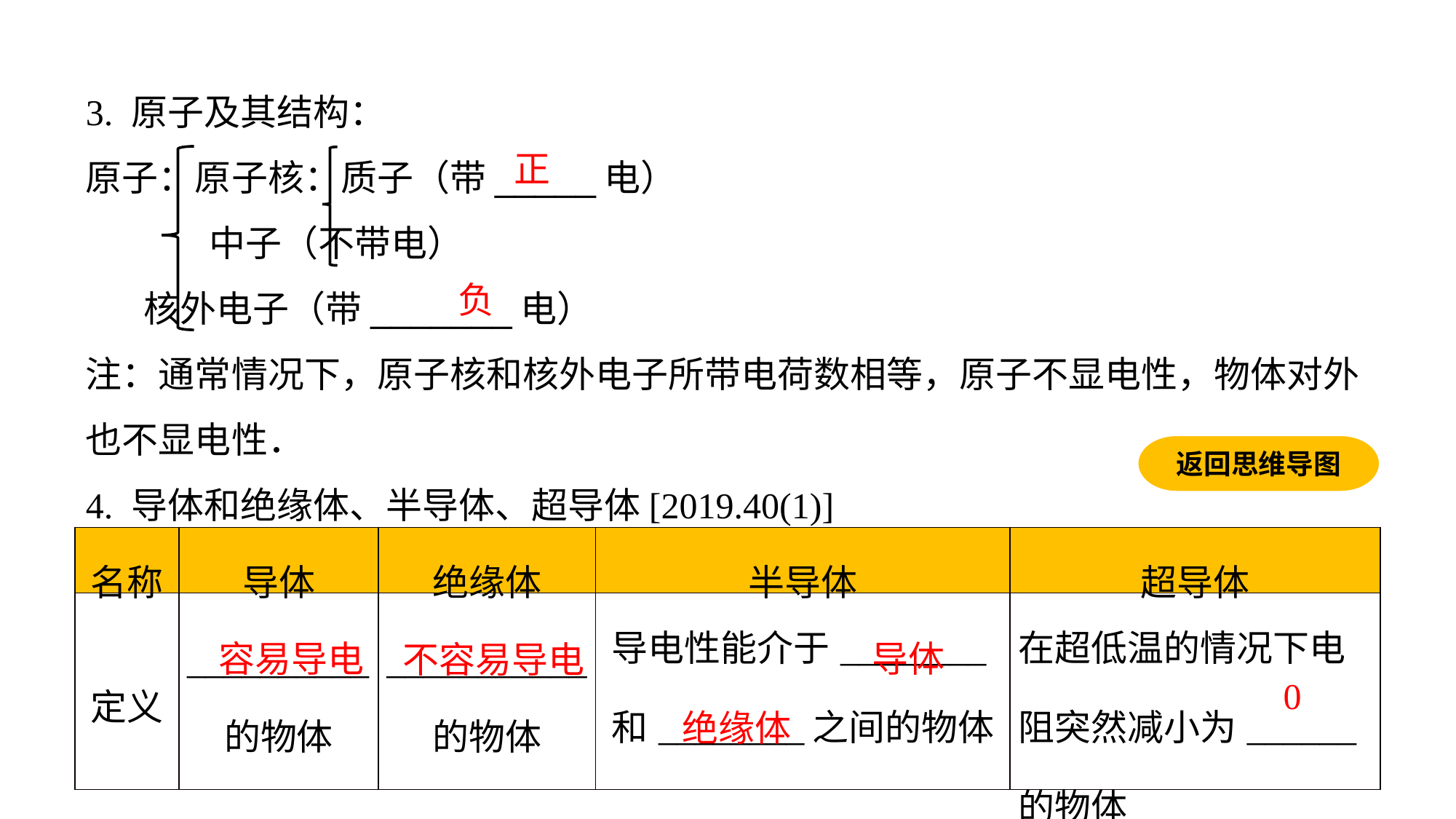

3. 原子及其结构：
原子：原子核：质子（带_____电）
              中子（不带电）
      核外电子（带_______电）
注：通常情况下，原子核和核外电子所带电荷数相等，原子不显电性，物体对外也不显电性．
4. 导体和绝缘体、半导体、超导体[2019.40(1)]
正

负
返回思维导图
| 名称 | 导体 | 绝缘体 | 半导体 | 超导体 |
| --- | --- | --- | --- | --- |
| 定义 | \_\_\_\_\_\_\_\_\_\_的物体 | \_\_\_\_\_\_\_\_\_\_\_的物体 | 导电性能介于\_\_\_\_\_\_\_\_和\_\_\_\_\_\_\_\_之间的物体 | 在超低温的情况下电阻突然减小为\_\_\_\_\_\_的物体 |
导体
容易导电
不容易导电
0
绝缘体